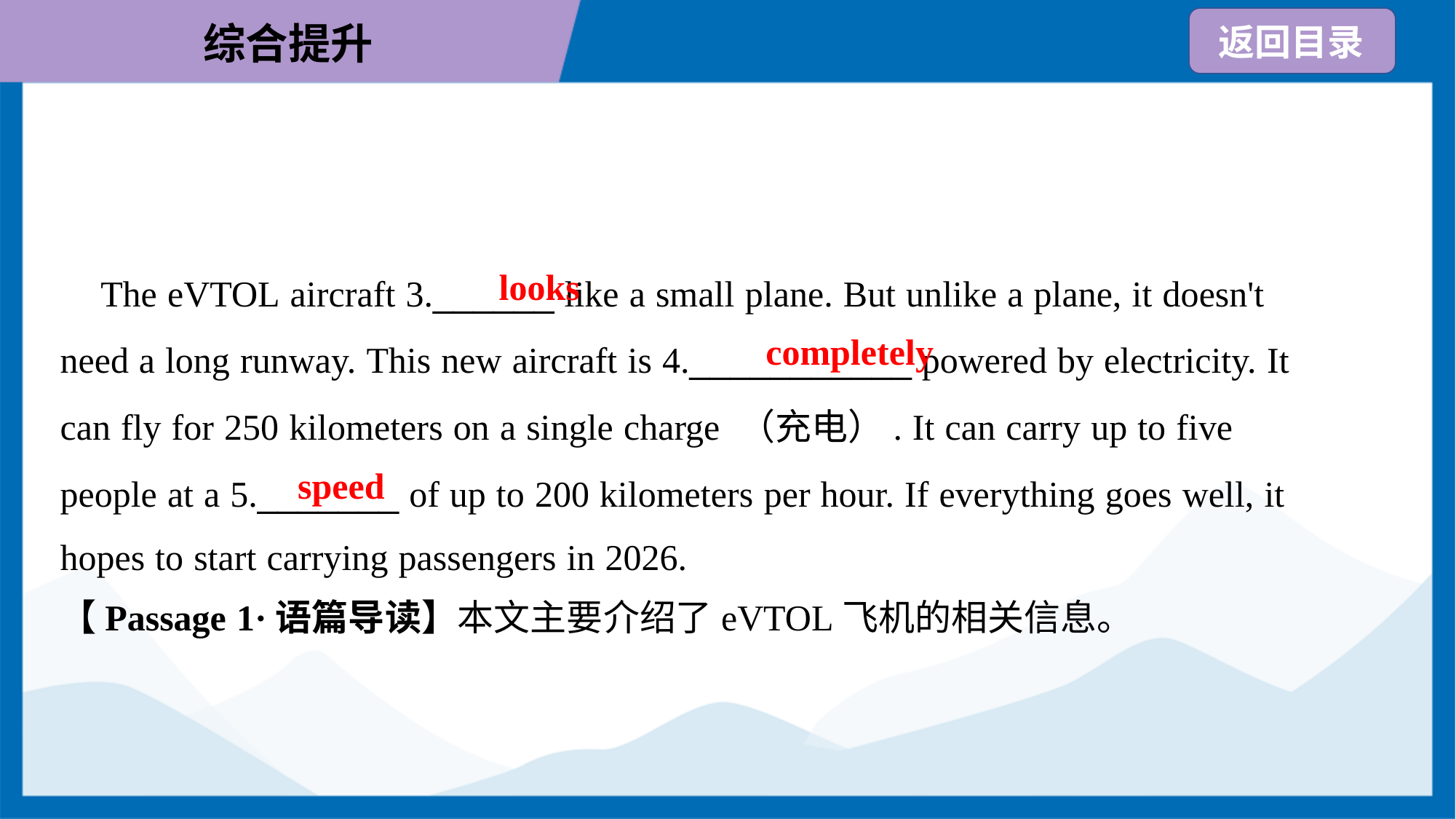

looks
    The eVTOL aircraft 3.______ like a small plane. But unlike a plane, it doesn't
need a long runway. This new aircraft is 4.___________ powered by electricity. It
can fly for 250 kilometers on a single charge （充电）. It can carry up to five
people at a 5._______ of up to 200 kilometers per hour. If everything goes well, it
hopes to start carrying passengers in 2026.
completely
speed
【Passage 1·语篇导读】本文主要介绍了eVTOL飞机的相关信息。